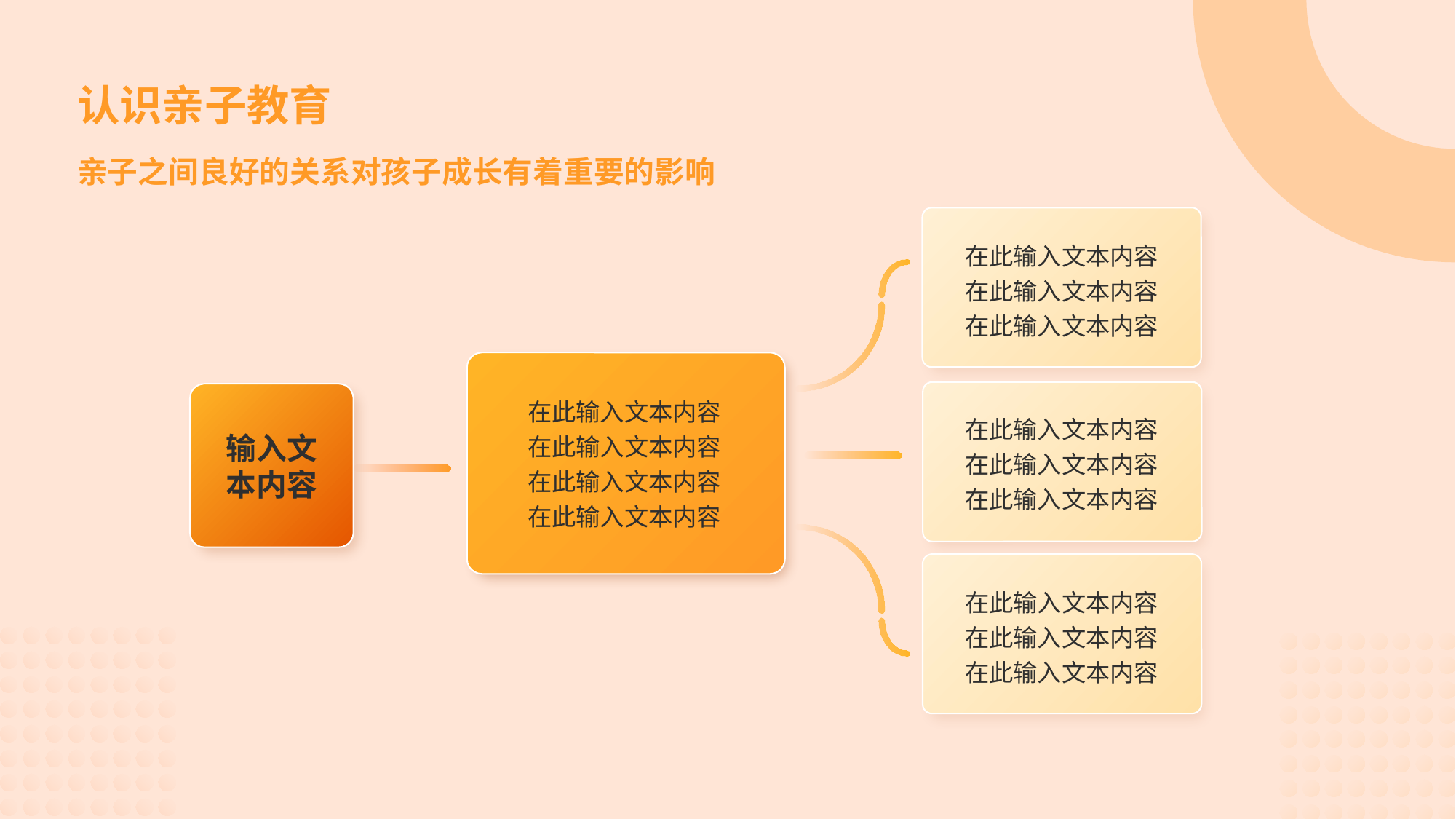

# 认识亲子教育
亲子之间良好的关系对孩子成长有着重要的影响

在此输入文本内容
在此输入文本内容
在此输入文本内容

输入文
本内容
在此输入文本内容
在此输入文本内容
在此输入文本内容
在此输入文本内容
在此输入文本内容
在此输入文本内容
在此输入文本内容

在此输入文本内容
在此输入文本内容
在此输入文本内容